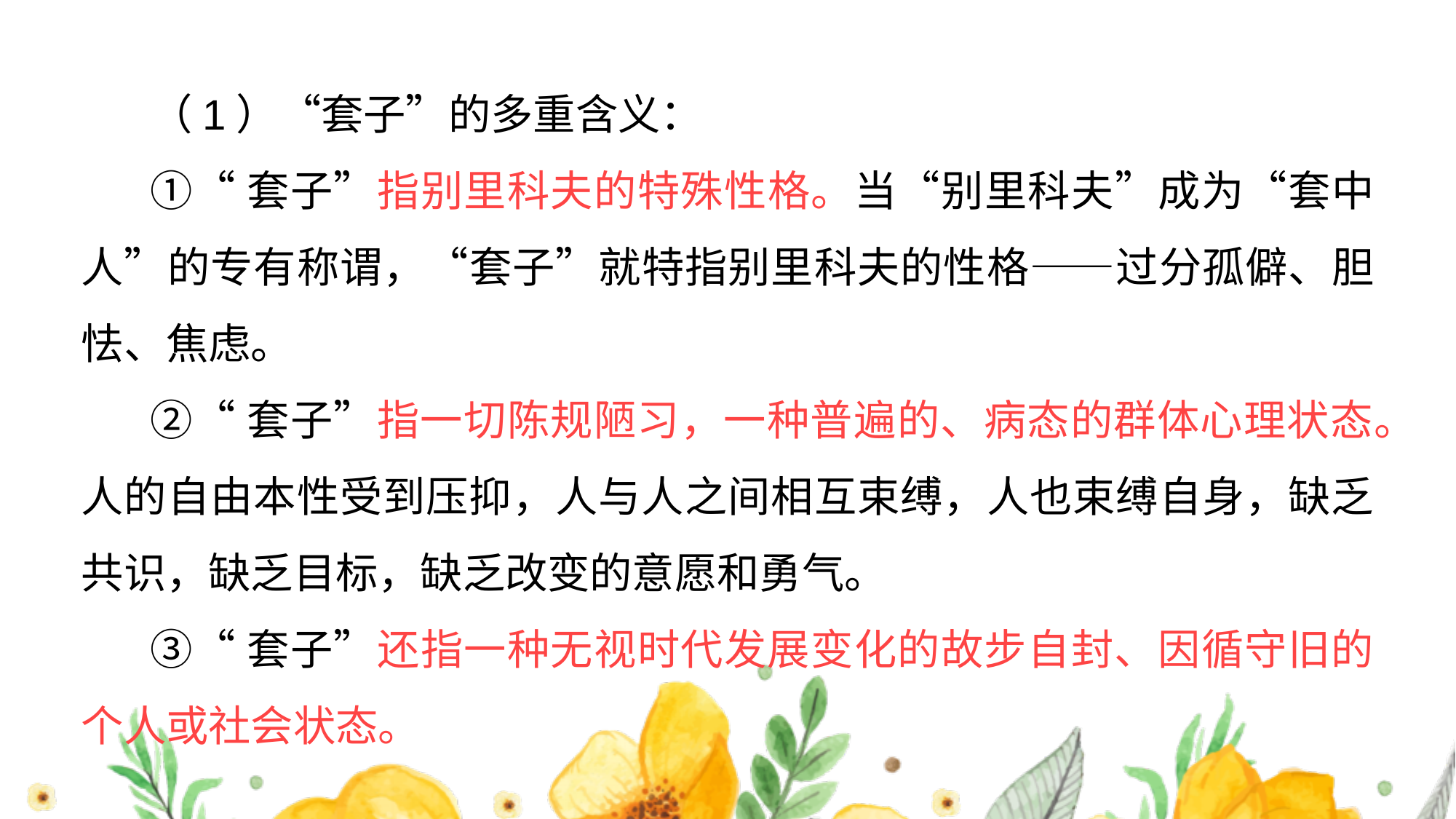

（1）“套子”的多重含义：
①“套子”指别里科夫的特殊性格。当“别里科夫”成为“套中人”的专有称谓，“套子”就特指别里科夫的性格——过分孤僻、胆怯、焦虑。
②“套子”指一切陈规陋习，一种普遍的、病态的群体心理状态。人的自由本性受到压抑，人与人之间相互束缚，人也束缚自身，缺乏共识，缺乏目标，缺乏改变的意愿和勇气。
③“套子”还指一种无视时代发展变化的故步自封、因循守旧的个人或社会状态。